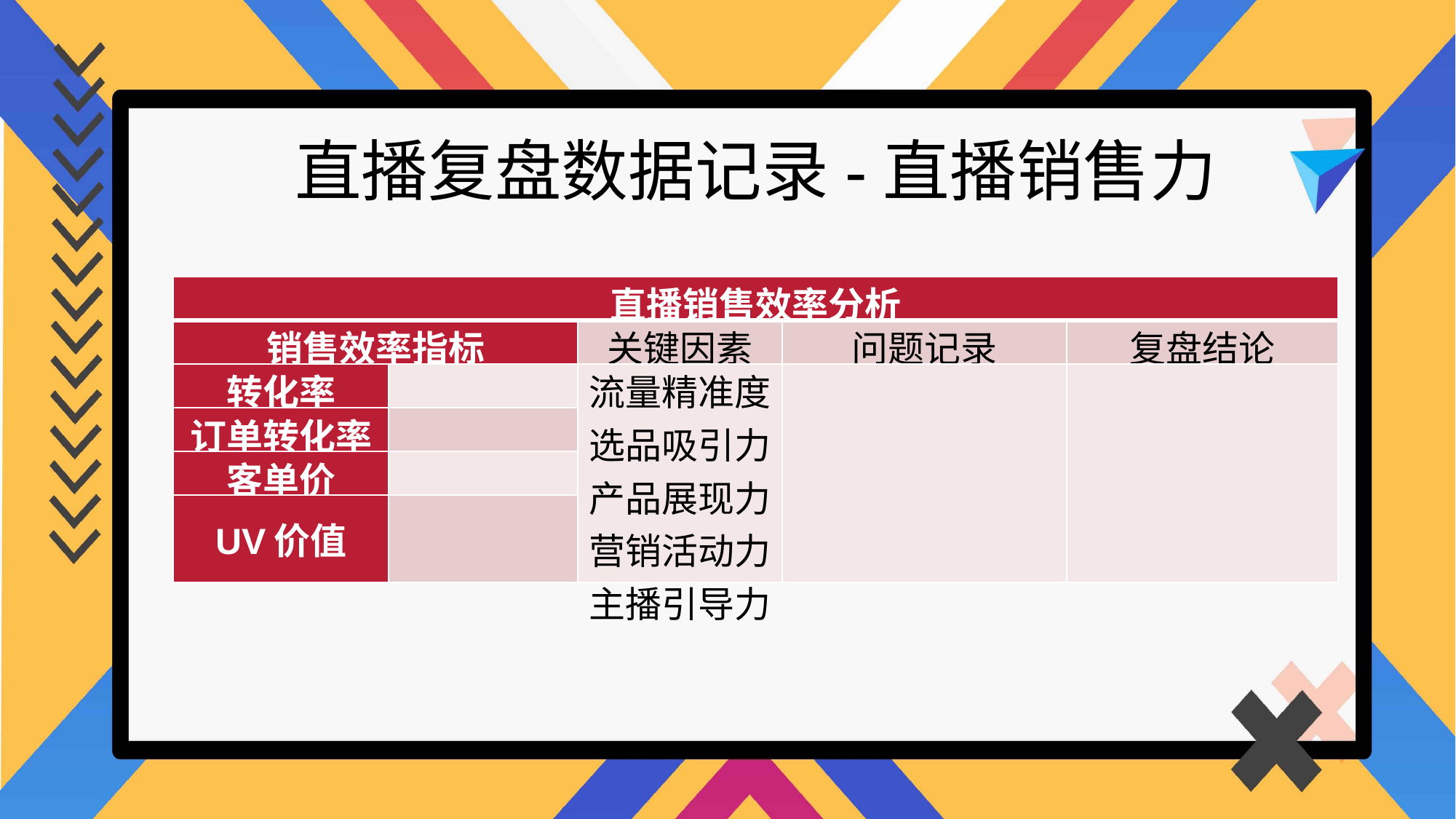

直播复盘数据记录-直播销售力
| 直播销售效率分析 |  |  |  |  |
| --- | --- | --- | --- | --- |
| 销售效率指标 |  | 关键因素 | 问题记录 | 复盘结论 |
| 转化率 |  | 流量精准度 选品吸引力 产品展现力 营销活动力 主播引导力 |  |  |
| 订单转化率 |  |  |  |  |
| 客单价 |  |  |  |  |
| UV价值 |  |  |  |  |